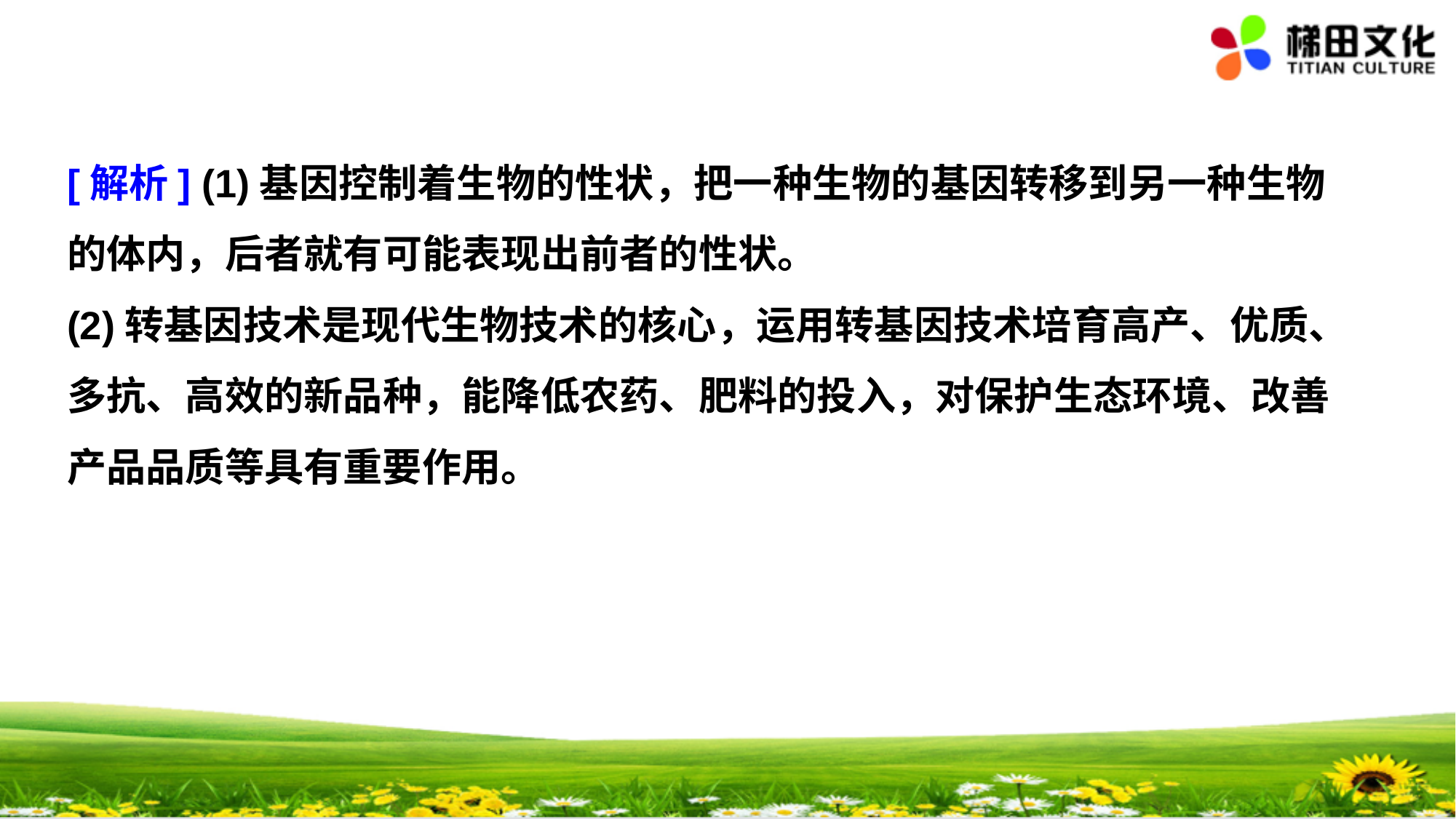

[解析] (1)基因控制着生物的性状，把一种生物的基因转移到另一种生物的体内，后者就有可能表现出前者的性状。
(2)转基因技术是现代生物技术的核心，运用转基因技术培育高产、优质、多抗、高效的新品种，能降低农药、肥料的投入，对保护生态环境、改善产品品质等具有重要作用。